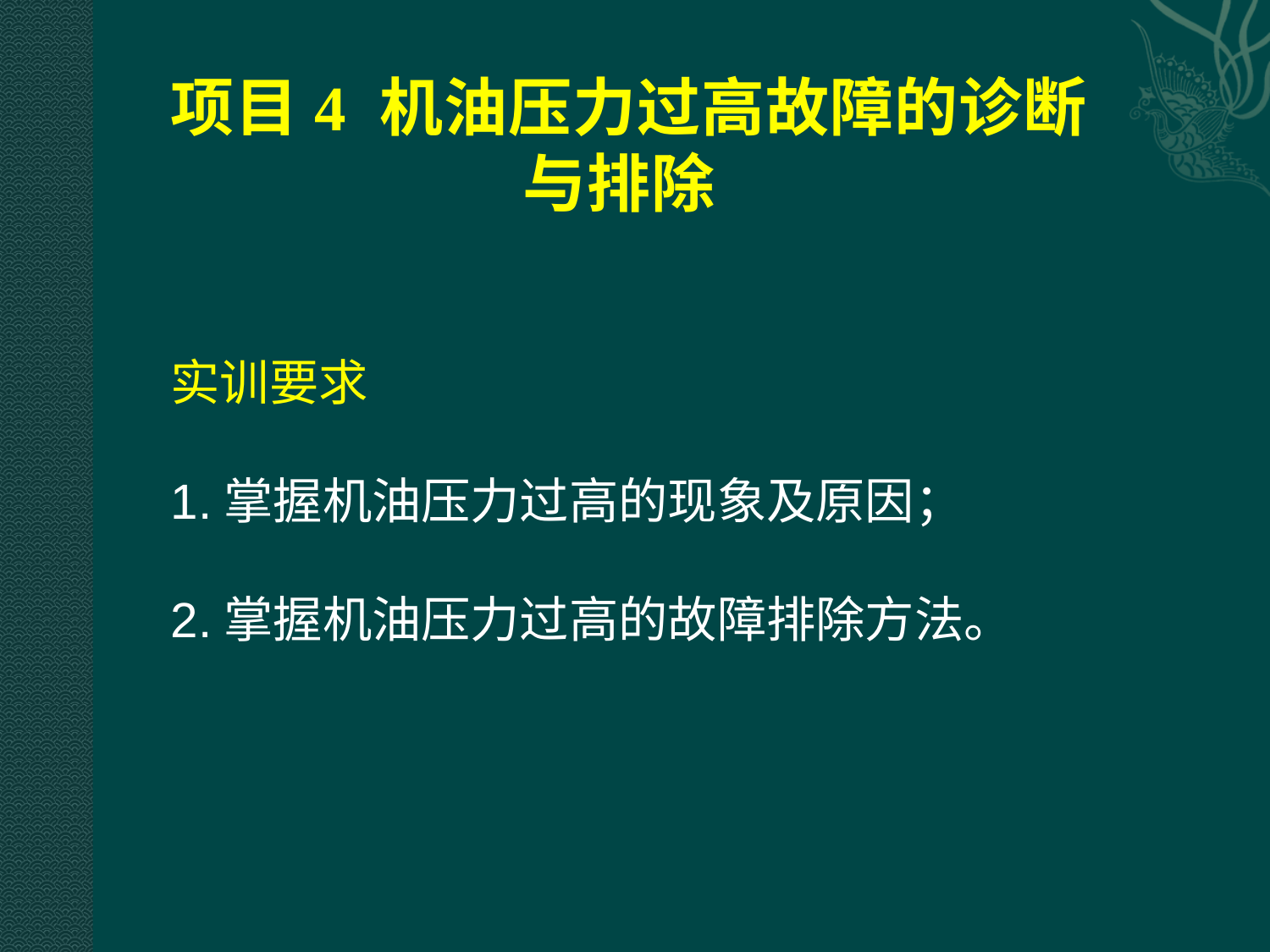

项目4 机油压力过高故障的诊断
                      与排除
实训要求
1.掌握机油压力过高的现象及原因；
2.掌握机油压力过高的故障排除方法。